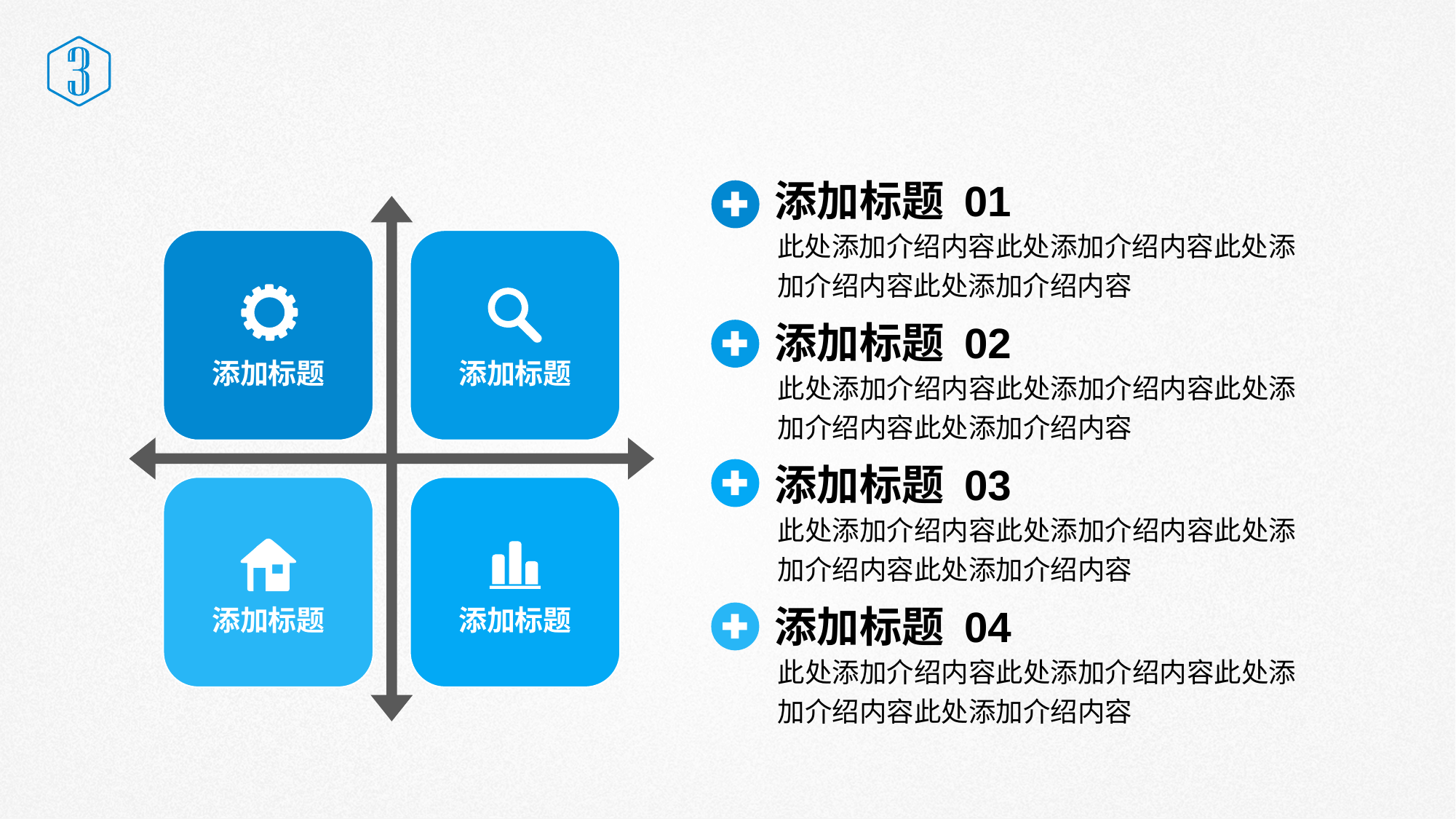

# 单击此处添加标题

添加标题 01

此处添加介绍内容此处添加介绍内容此处添加介绍内容此处添加介绍内容

添加标题

添加标题

添加标题 02

此处添加介绍内容此处添加介绍内容此处添加介绍内容此处添加介绍内容
添加标题 03

此处添加介绍内容此处添加介绍内容此处添加介绍内容此处添加介绍内容
添加标题

添加标题

添加标题 04

此处添加介绍内容此处添加介绍内容此处添加介绍内容此处添加介绍内容